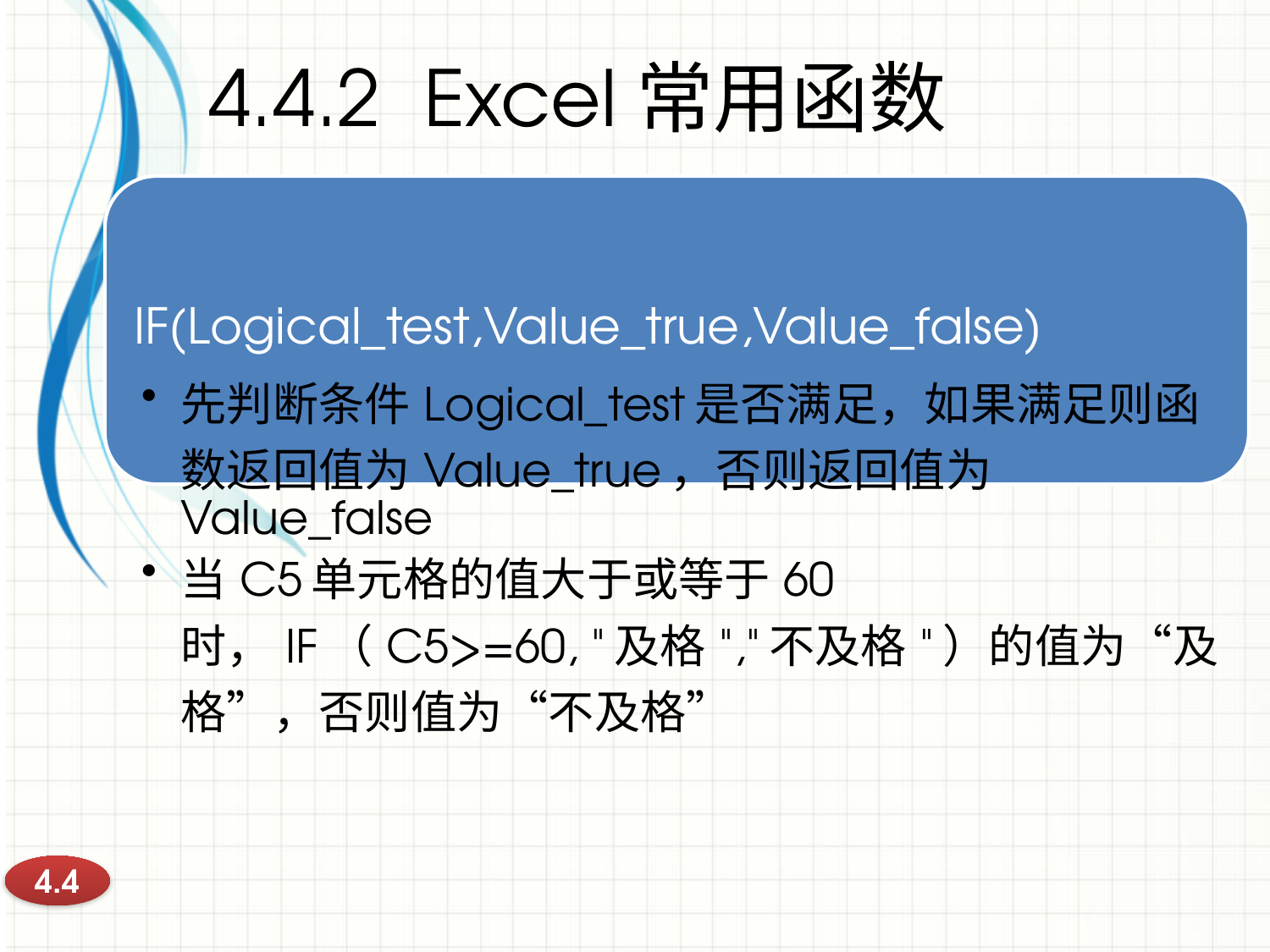

# 4.4.2  Excel常用函数
IF(Logical_test,Value_true,Value_false)
先判断条件Logical_test是否满足，如果满足则函数返回值为Value_true，否则返回值为Value_false
当C5单元格的值大于或等于60时，IF（C5>=60, "及格","不及格"）的值为“及格”，否则值为“不及格”